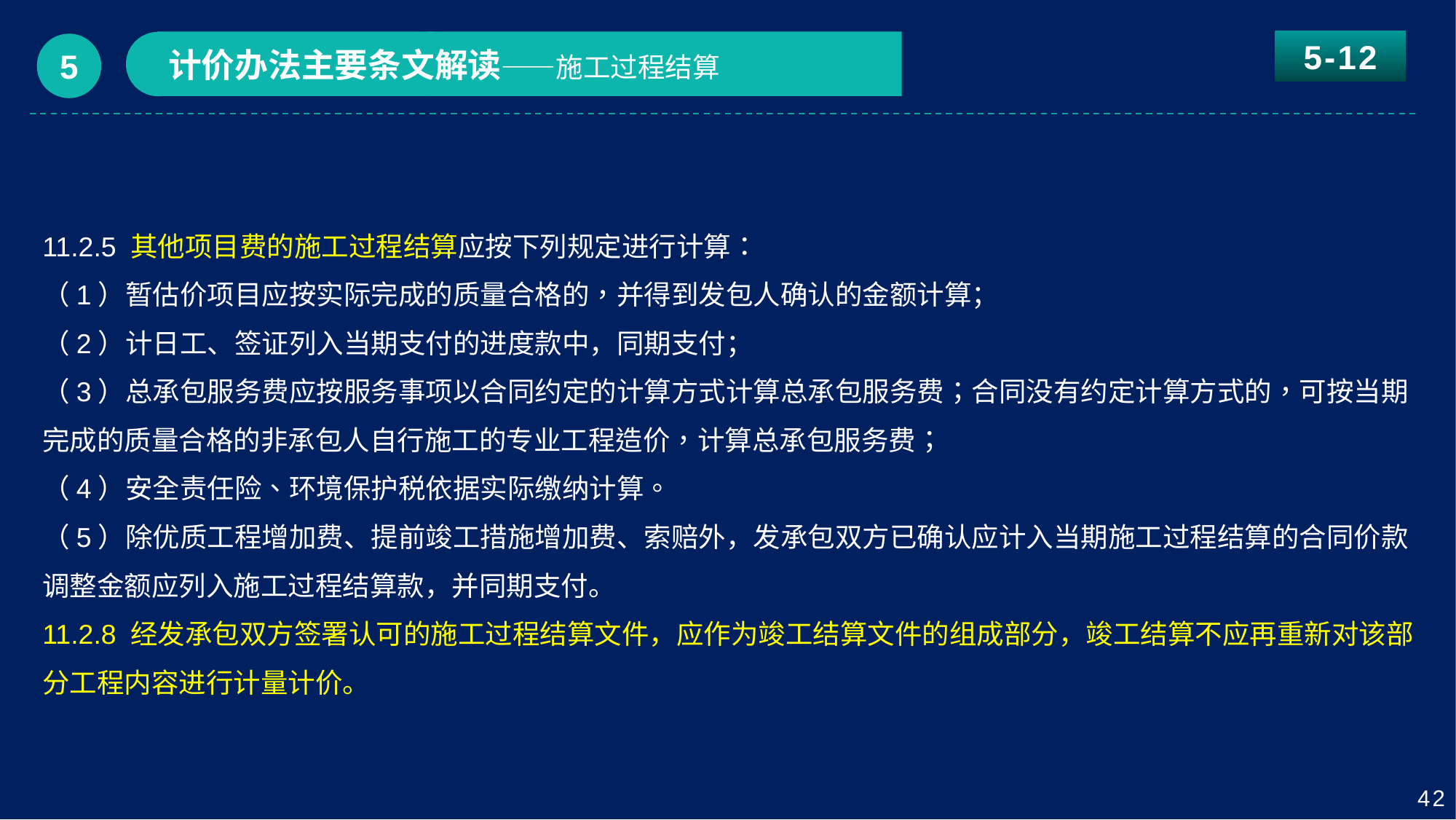

5-12
计价办法主要条文解读——施工过程结算

5
11.2.5 其他项目费的施工过程结算应按下列规定进行计算：
（1）暂估价项目应按实际完成的质量合格的，并得到发包人确认的金额计算；
（2）计日工、签证列入当期支付的进度款中，同期支付；
（3）总承包服务费应按服务事项以合同约定的计算方式计算总承包服务费；合同没有约定计算方式的，可按当期完成的质量合格的非承包人自行施工的专业工程造价，计算总承包服务费；
（4）安全责任险、环境保护税依据实际缴纳计算。
（5）除优质工程增加费、提前竣工措施增加费、索赔外，发承包双方已确认应计入当期施工过程结算的合同价款调整金额应列入施工过程结算款，并同期支付。
11.2.8 经发承包双方签署认可的施工过程结算文件，应作为竣工结算文件的组成部分，竣工结算不应再重新对该部分工程内容进行计量计价。
42